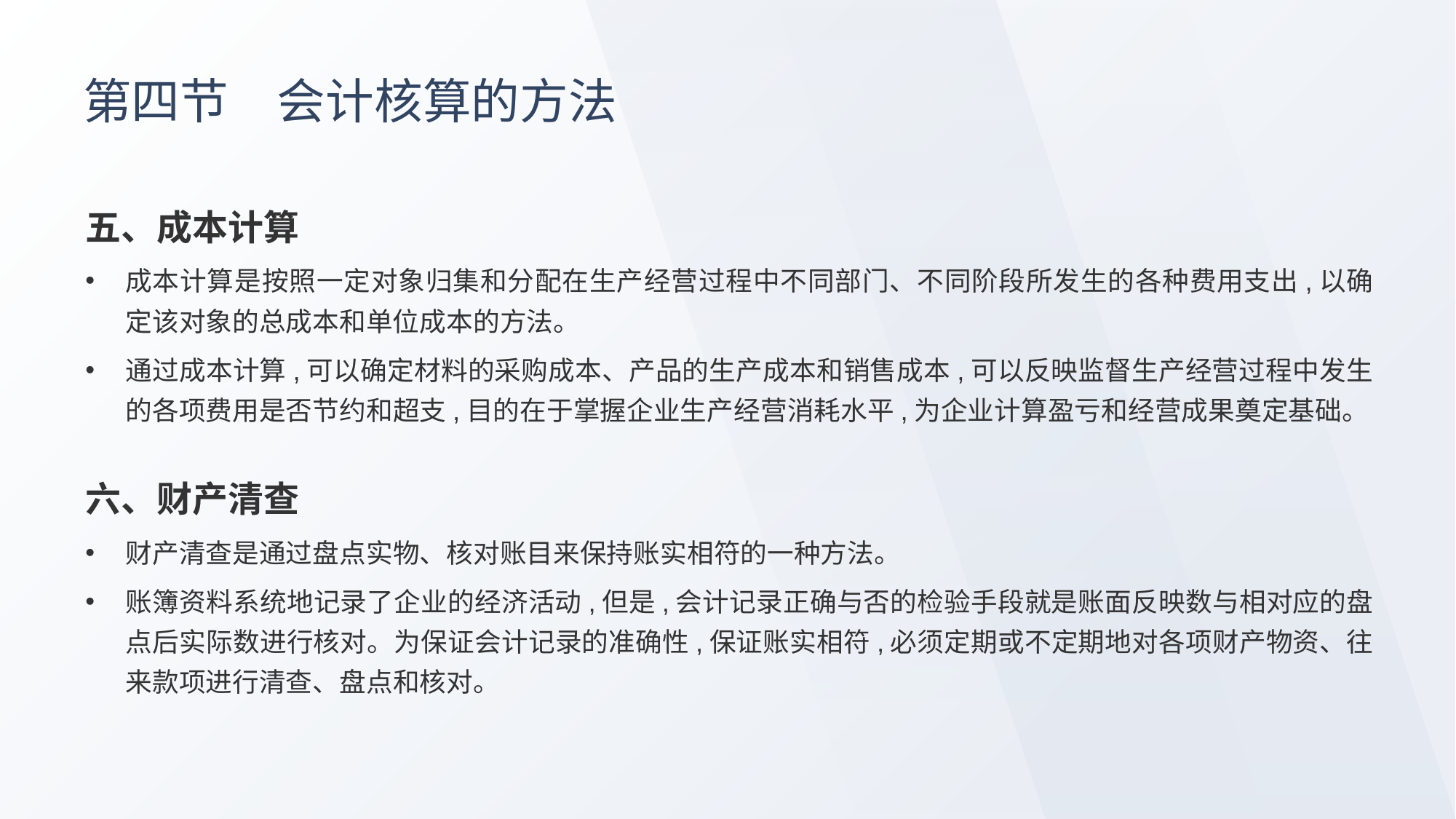

# 第四节　会计核算的方法
五、成本计算
成本计算是按照一定对象归集和分配在生产经营过程中不同部门、不同阶段所发生的各种费用支出,以确定该对象的总成本和单位成本的方法。
通过成本计算,可以确定材料的采购成本、产品的生产成本和销售成本,可以反映监督生产经营过程中发生的各项费用是否节约和超支,目的在于掌握企业生产经营消耗水平,为企业计算盈亏和经营成果奠定基础。
六、财产清查
财产清查是通过盘点实物、核对账目来保持账实相符的一种方法。
账簿资料系统地记录了企业的经济活动,但是,会计记录正确与否的检验手段就是账面反映数与相对应的盘点后实际数进行核对。为保证会计记录的准确性,保证账实相符,必须定期或不定期地对各项财产物资、往来款项进行清查、盘点和核对。